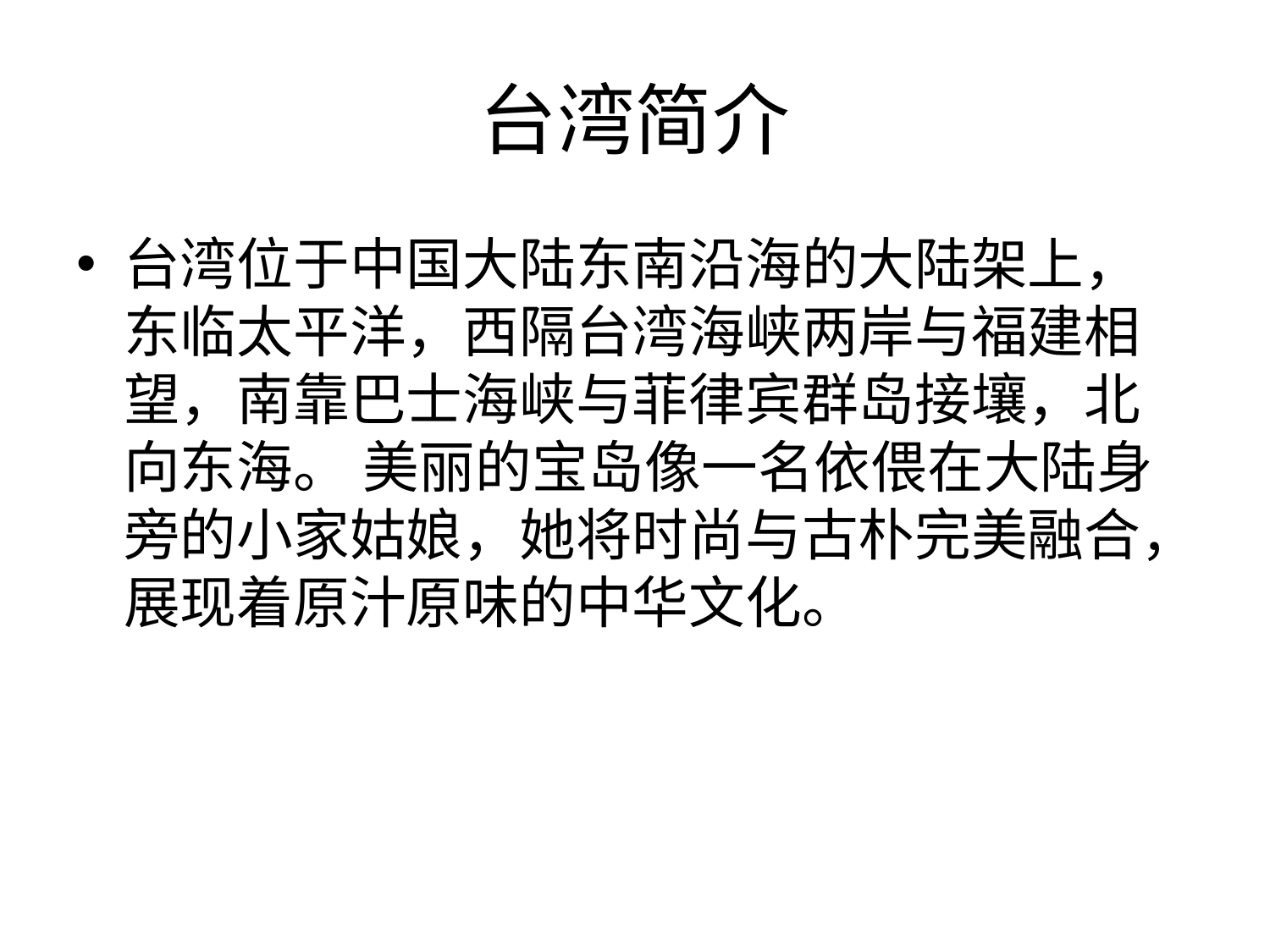

# 台湾简介
台湾位于中国大陆东南沿海的大陆架上，东临太平洋，西隔台湾海峡两岸与福建相望，南靠巴士海峡与菲律宾群岛接壤，北向东海。 美丽的宝岛像一名依偎在大陆身旁的小家姑娘，她将时尚与古朴完美融合，展现着原汁原味的中华文化。